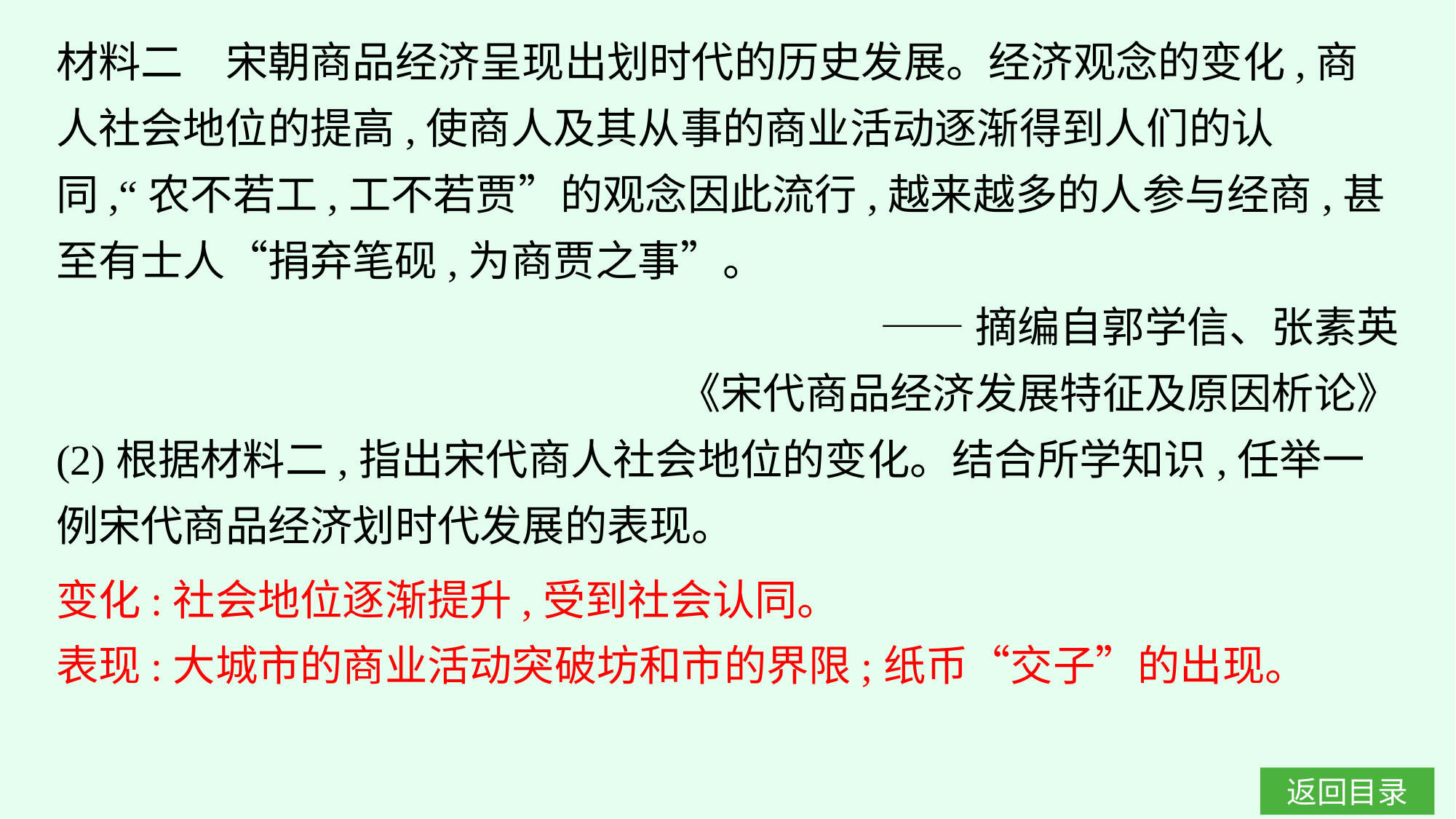

材料二　宋朝商品经济呈现出划时代的历史发展。经济观念的变化,商人社会地位的提高,使商人及其从事的商业活动逐渐得到人们的认同,“农不若工,工不若贾”的观念因此流行,越来越多的人参与经商,甚至有士人“捐弃笔砚,为商贾之事”。
——摘编自郭学信、张素英
《宋代商品经济发展特征及原因析论》
(2)根据材料二,指出宋代商人社会地位的变化。结合所学知识,任举一例宋代商品经济划时代发展的表现。
变化:社会地位逐渐提升,受到社会认同。
表现:大城市的商业活动突破坊和市的界限;纸币“交子”的出现。